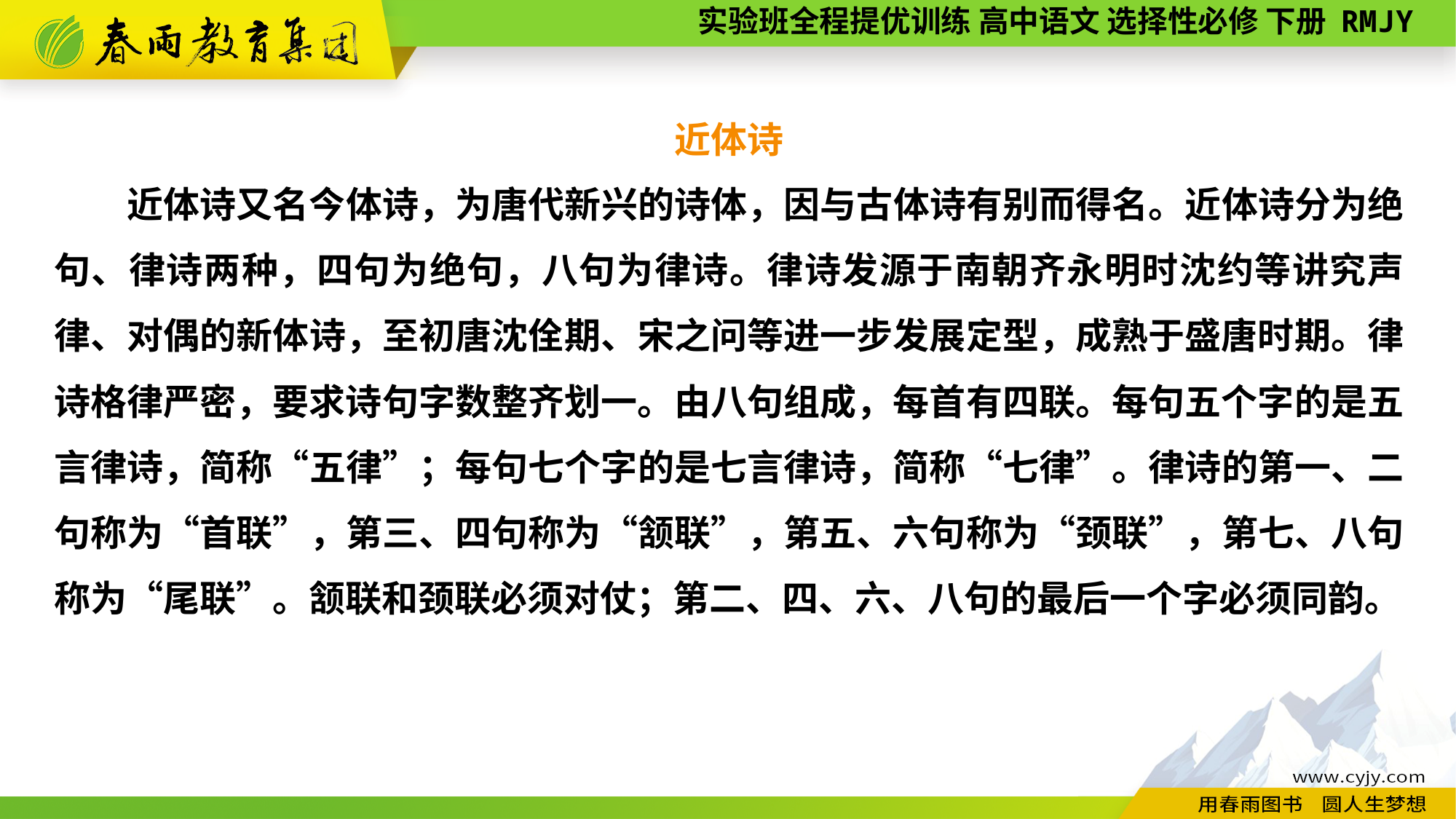

近体诗
近体诗又名今体诗，为唐代新兴的诗体，因与古体诗有别而得名。近体诗分为绝句、律诗两种，四句为绝句，八句为律诗。律诗发源于南朝齐永明时沈约等讲究声律、对偶的新体诗，至初唐沈佺期、宋之问等进一步发展定型，成熟于盛唐时期。律诗格律严密，要求诗句字数整齐划一。由八句组成，每首有四联。每句五个字的是五言律诗，简称“五律”；每句七个字的是七言律诗，简称“七律”。律诗的第一、二句称为“首联”，第三、四句称为“颔联”，第五、六句称为“颈联”，第七、八句称为“尾联”。颔联和颈联必须对仗；第二、四、六、八句的最后一个字必须同韵。